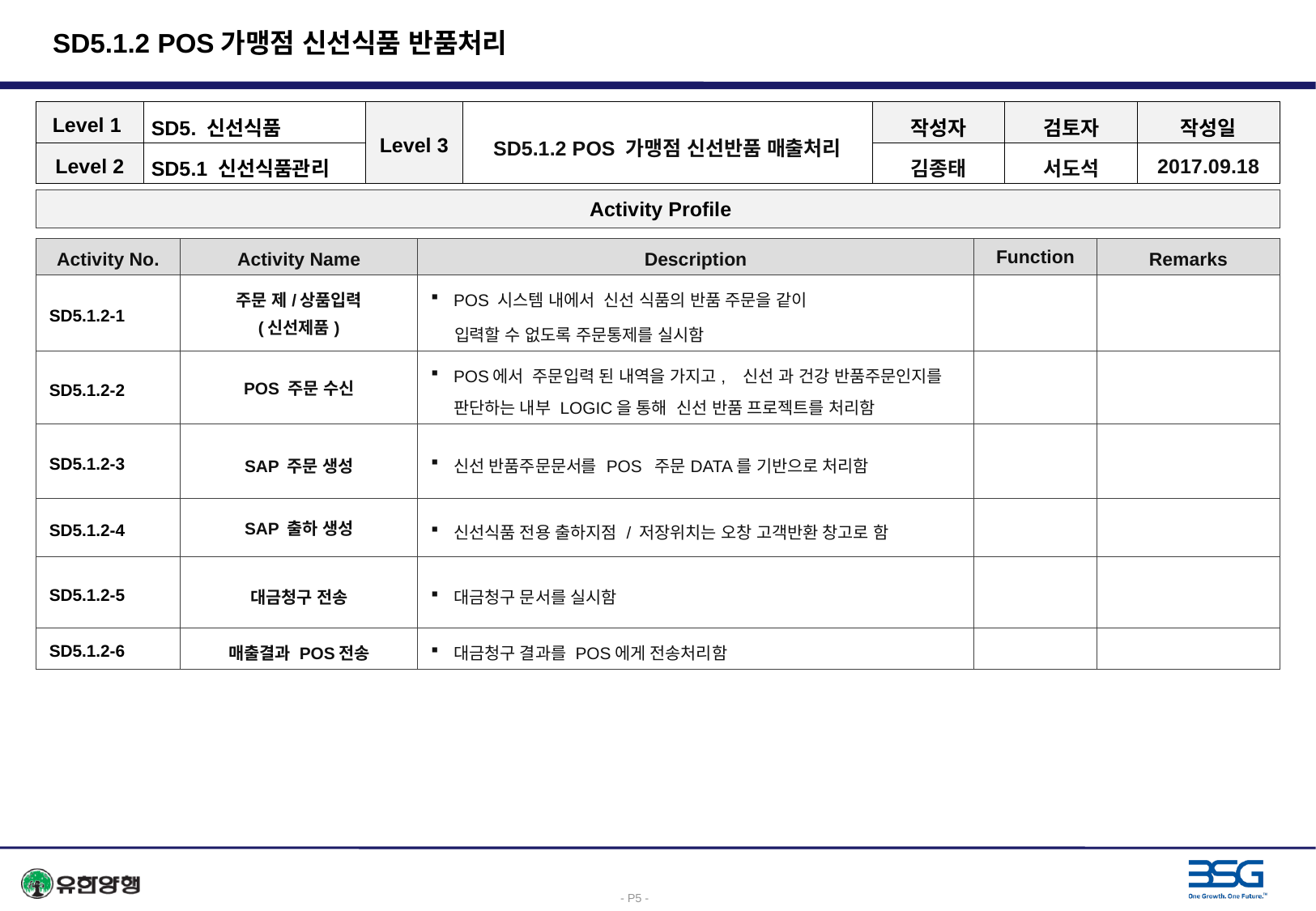

# SD5.1.2 POS가맹점 신선식품 반품처리
| Level 1 | SD5. 신선식품 | Level 3 | SD5.1.2 POS 가맹점 신선반품 매출처리 | 작성자 | 검토자 | 작성일 |
| --- | --- | --- | --- | --- | --- | --- |
| Level 2 | SD5.1 신선식품관리 |  |  | 김종태 | 서도석 | 2017.09.18 |
 Activity Profile
| Activity No. | Activity Name | Description | Function | Remarks |
| --- | --- | --- | --- | --- |
| SD5.1.2-1 | 주문 제/상품입력 (신선제품) | POS 시스템 내에서 신선 식품의 반품 주문을 같이 입력할 수 없도록 주문통제를 실시함 |  |  |
| SD5.1.2-2 | POS 주문 수신 | POS에서 주문입력 된 내역을 가지고, 신선 과 건강 반품주문인지를 판단하는 내부 LOGIC을 통해 신선 반품 프로젝트를 처리함 |  |  |
| SD5.1.2-3 | SAP 주문 생성 | 신선 반품주문문서를 POS 주문DATA를 기반으로 처리함 |  |  |
| SD5.1.2-4 | SAP 출하 생성 | 신선식품 전용 출하지점 / 저장위치는 오창 고객반환 창고로 함 |  |  |
| SD5.1.2-5 | 대금청구 전송 | 대금청구 문서를 실시함 |  |  |
| SD5.1.2-6 | 매출결과 POS전송 | 대금청구 결과를 POS에게 전송처리함 |  |  |